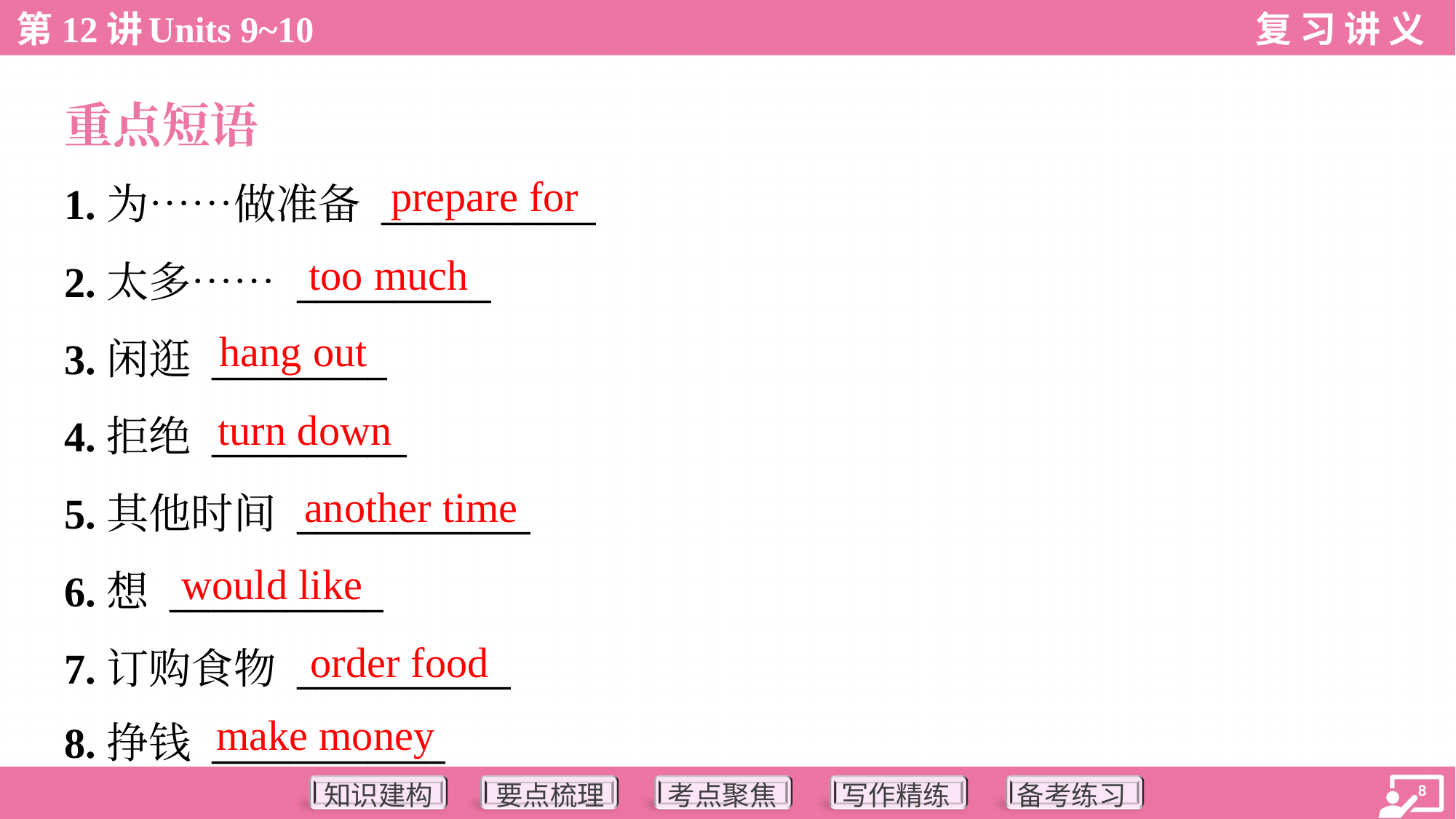

重点短语
prepare for
1.为……做准备 ___________
2.太多…… __________
3.闲逛 _________
4.拒绝 __________
5.其他时间 ____________
6.想 ___________
7.订购食物 ___________
8.挣钱 ____________
too much
hang out
turn down
another time
would like
order food
make money